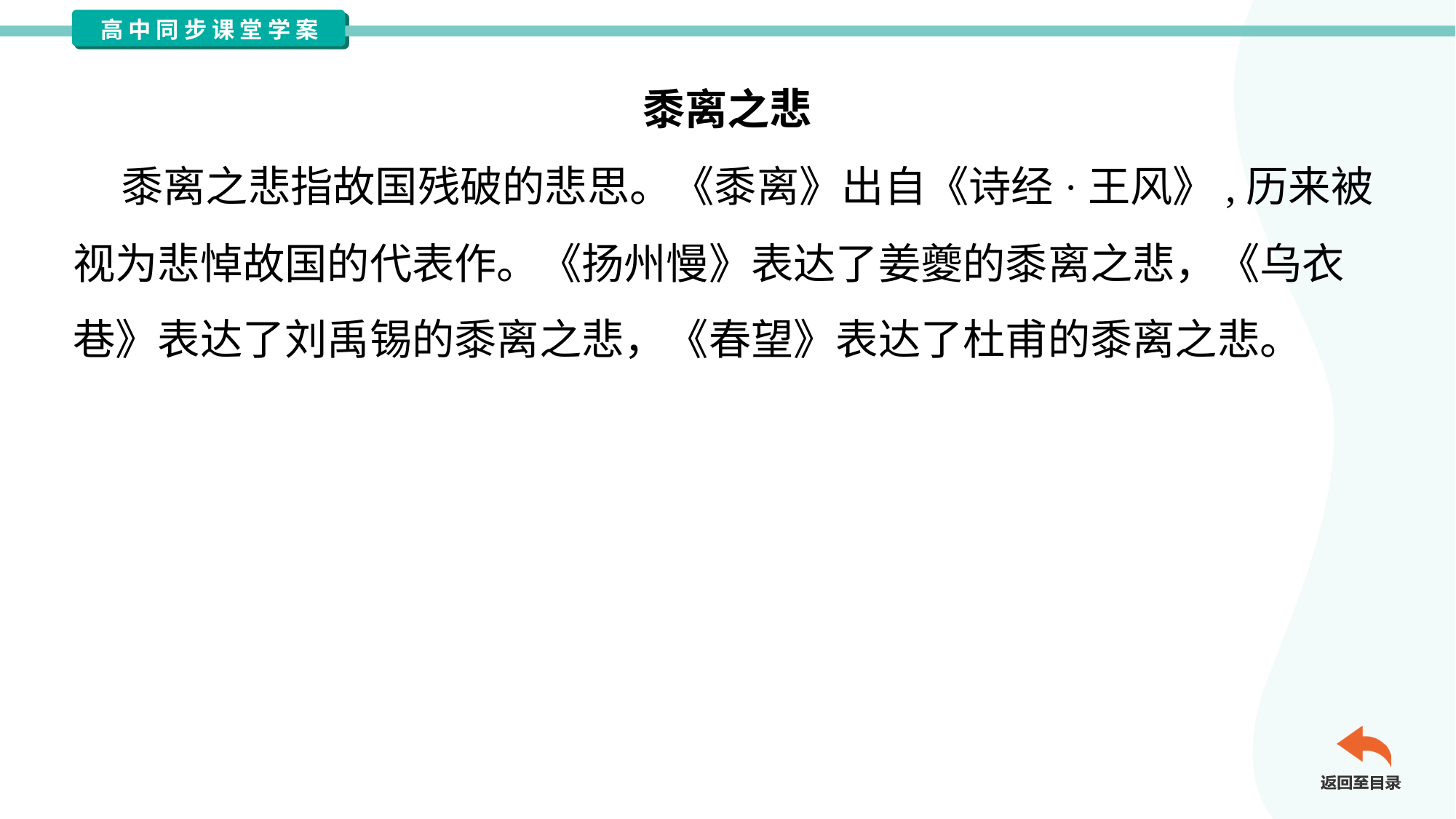

黍离之悲
    黍离之悲指故国残破的悲思。《黍离》出自《诗经·王风》,历来被
视为悲悼故国的代表作。《扬州慢》表达了姜夔的黍离之悲，《乌衣
巷》表达了刘禹锡的黍离之悲，《春望》表达了杜甫的黍离之悲。